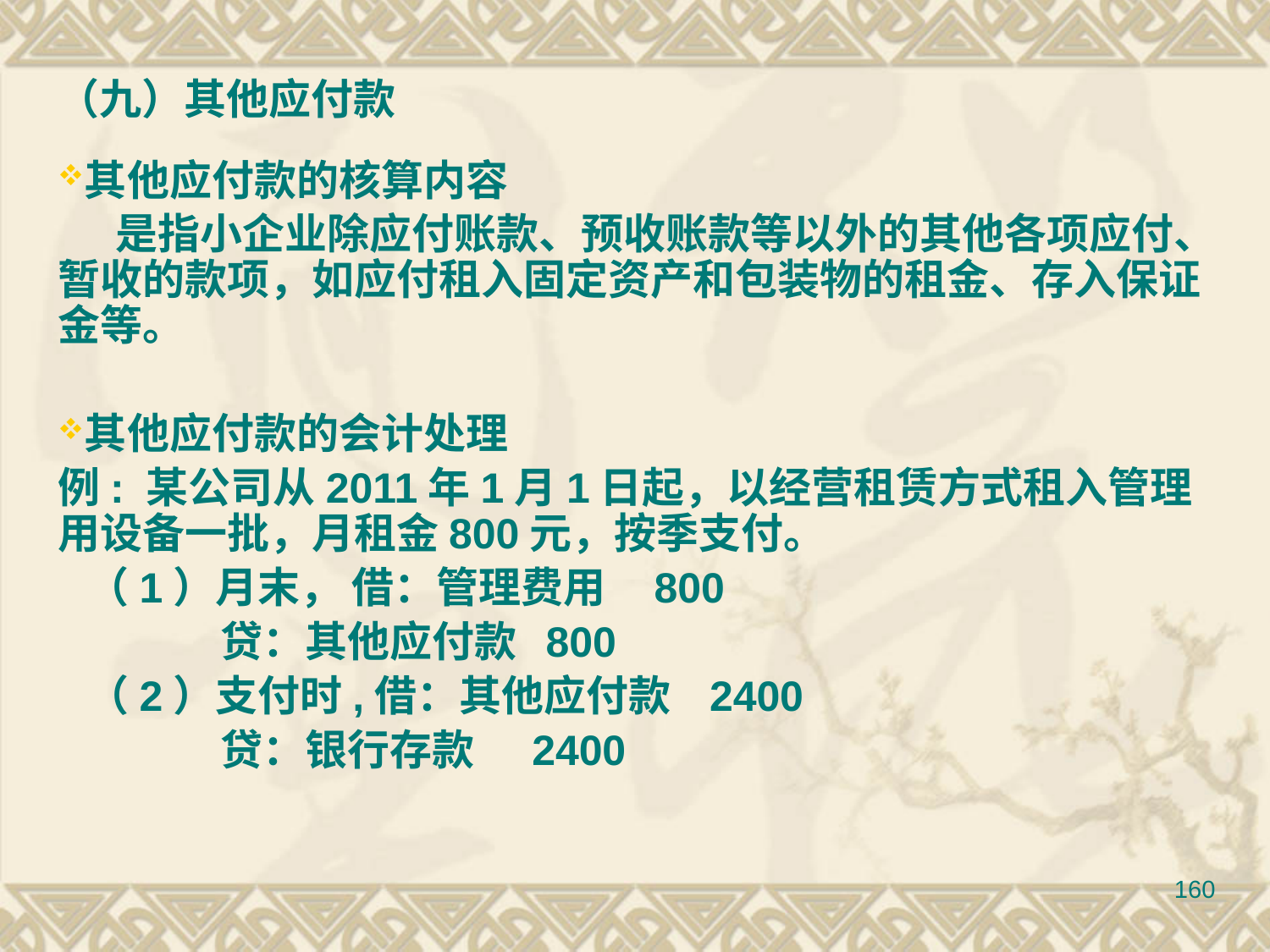

（九）其他应付款

其他应付款的核算内容
     是指小企业除应付账款、预收账款等以外的其他各项应付、暂收的款项，如应付租入固定资产和包装物的租金、存入保证金等。

其他应付款的会计处理
例: 某公司从2011年1月1日起，以经营租赁方式租入管理用设备一批，月租金800元，按季支付。
  （1）月末， 借：管理费用    800
                贷：其他应付款  800
  （2）支付时,借：其他应付款   2400
                贷：银行存款     2400

160